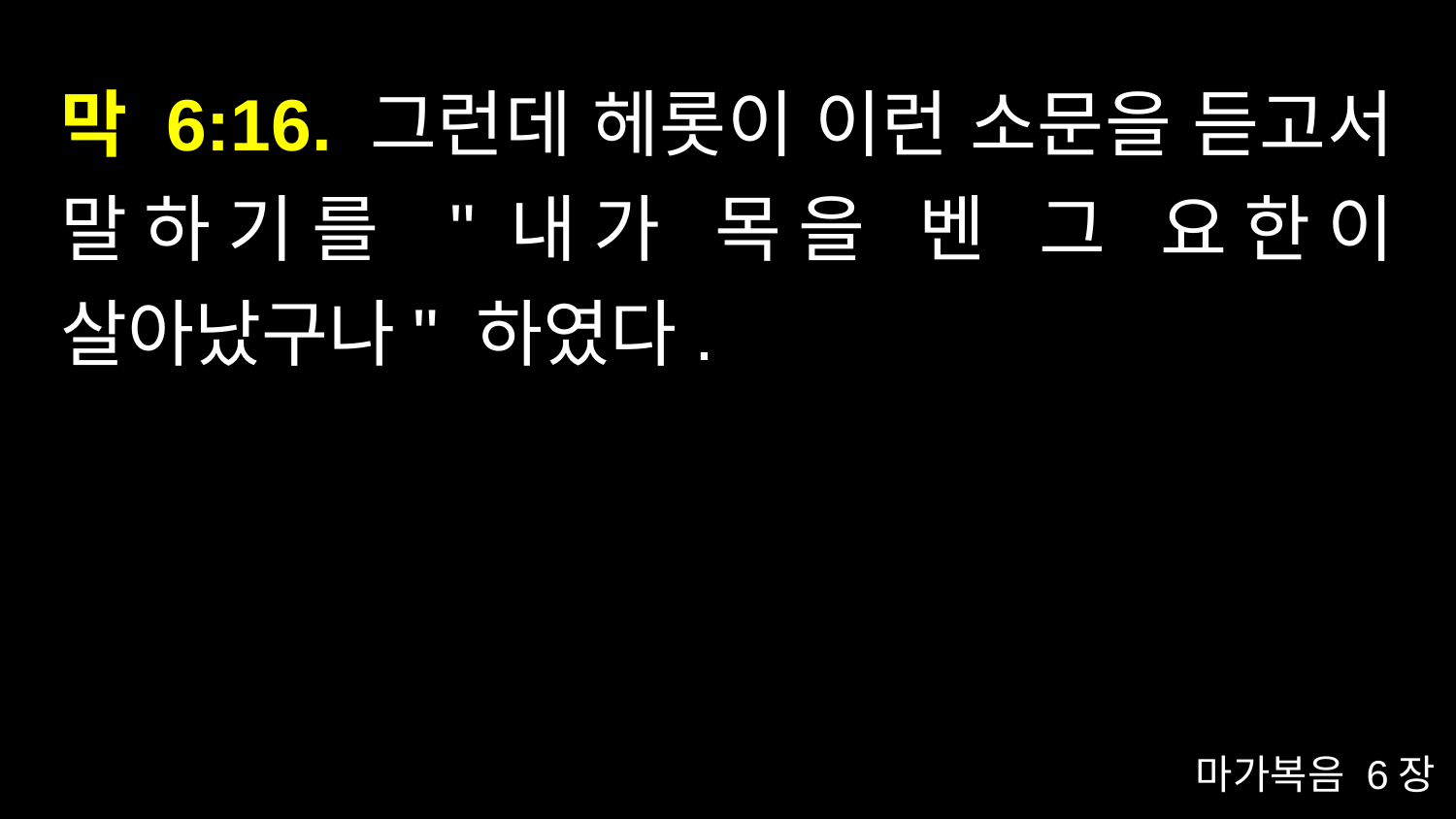

# 막 6:16. 그런데 헤롯이 이런 소문을 듣고서 말하기를 "내가 목을 벤 그 요한이 살아났구나" 하였다.
마가복음 6장